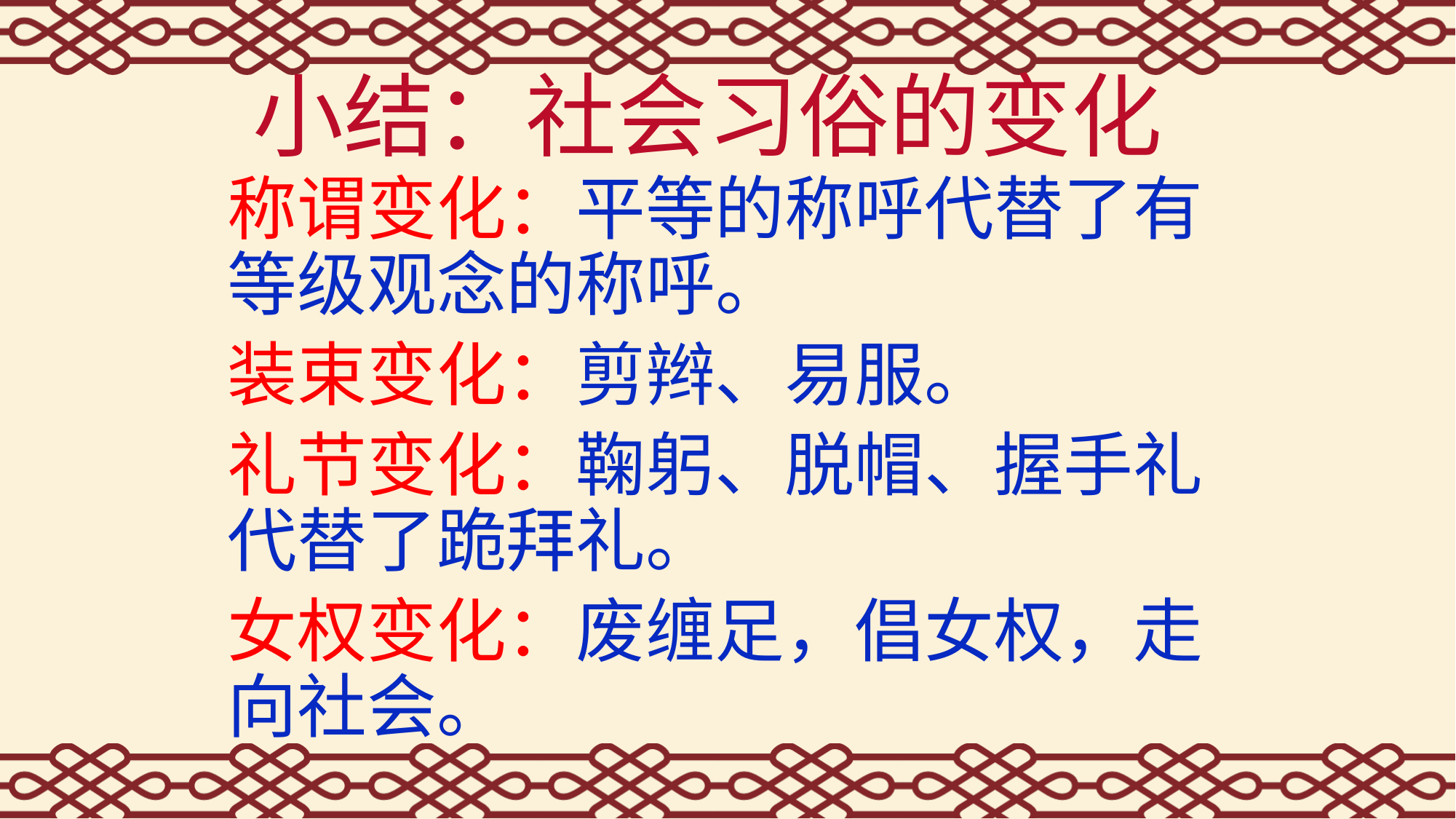

# 小结：社会习俗的变化
称谓变化：平等的称呼代替了有等级观念的称呼。
装束变化：剪辫、易服。
礼节变化：鞠躬、脱帽、握手礼代替了跪拜礼。
女权变化：废缠足，倡女权，走向社会。